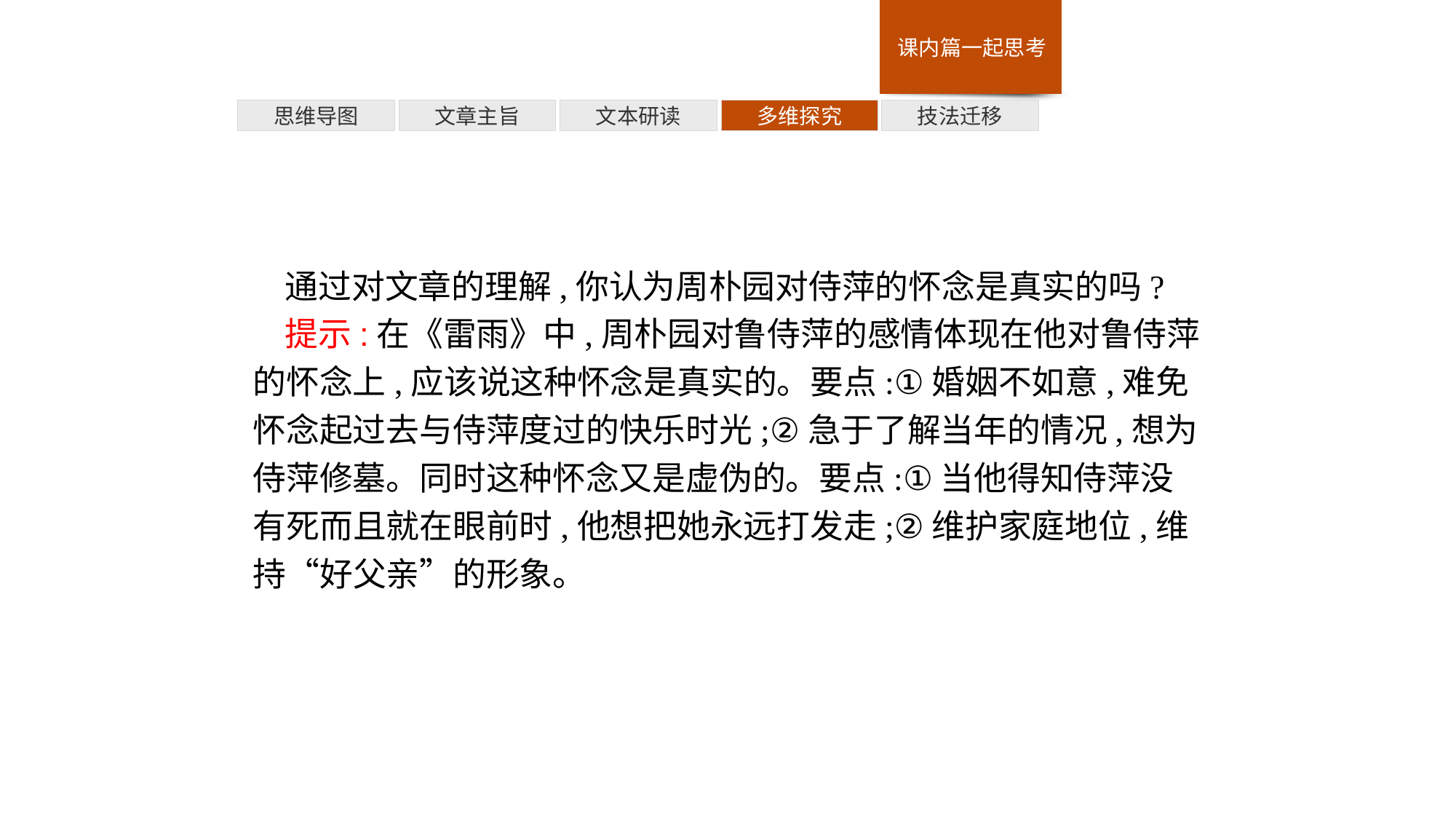

多维探究
思维导图
文章主旨
文本研读
技法迁移
通过对文章的理解,你认为周朴园对侍萍的怀念是真实的吗?
提示:在《雷雨》中,周朴园对鲁侍萍的感情体现在他对鲁侍萍的怀念上,应该说这种怀念是真实的。要点:①婚姻不如意,难免怀念起过去与侍萍度过的快乐时光;②急于了解当年的情况,想为侍萍修墓。同时这种怀念又是虚伪的。要点:①当他得知侍萍没有死而且就在眼前时,他想把她永远打发走;②维护家庭地位,维持“好父亲”的形象。